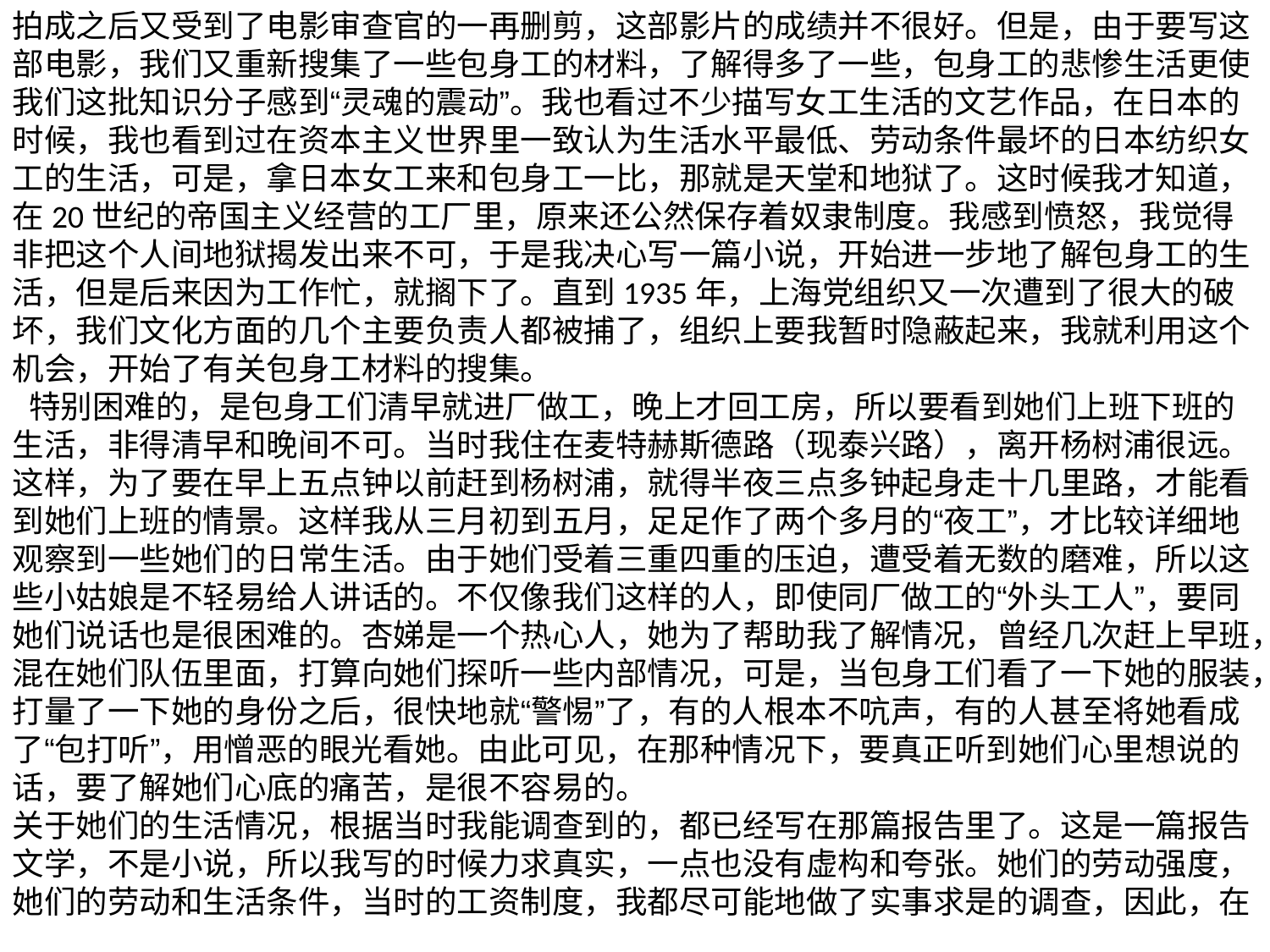

拍成之后又受到了电影审查官的一再删剪，这部影片的成绩并不很好。但是，由于要写这部电影，我们又重新搜集了一些包身工的材料，了解得多了一些，包身工的悲惨生活更使我们这批知识分子感到“灵魂的震动”。我也看过不少描写女工生活的文艺作品，在日本的时候，我也看到过在资本主义世界里一致认为生活水平最低、劳动条件最坏的日本纺织女工的生活，可是，拿日本女工来和包身工一比，那就是天堂和地狱了。这时候我才知道，在20世纪的帝国主义经营的工厂里，原来还公然保存着奴隶制度。我感到愤怒，我觉得非把这个人间地狱揭发出来不可，于是我决心写一篇小说，开始进一步地了解包身工的生活，但是后来因为工作忙，就搁下了。直到1935年，上海党组织又一次遭到了很大的破坏，我们文化方面的几个主要负责人都被捕了，组织上要我暂时隐蔽起来，我就利用这个机会，开始了有关包身工材料的搜集。
﻿ 特别困难的，是包身工们清早就进厂做工，晚上才回工房，所以要看到她们上班下班的生活，非得清早和晚间不可。当时我住在麦特赫斯德路（现泰兴路），离开杨树浦很远。这样，为了要在早上五点钟以前赶到杨树浦，就得半夜三点多钟起身走十几里路，才能看到她们上班的情景。这样我从三月初到五月，足足作了两个多月的“夜工”，才比较详细地观察到一些她们的日常生活。由于她们受着三重四重的压迫，遭受着无数的磨难，所以这些小姑娘是不轻易给人讲话的。不仅像我们这样的人，即使同厂做工的“外头工人”，要同她们说话也是很困难的。杏娣是一个热心人，她为了帮助我了解情况，曾经几次赶上早班，混在她们队伍里面，打算向她们探听一些内部情况，可是，当包身工们看了一下她的服装，打量了一下她的身份之后，很快地就“警惕”了，有的人根本不吭声，有的人甚至将她看成了“包打听”，用憎恶的眼光看她。由此可见，在那种情况下，要真正听到她们心里想说的话，要了解她们心底的痛苦，是很不容易的。
关于她们的生活情况，根据当时我能调查到的，都已经写在那篇报告里了。这是一篇报告文学，不是小说，所以我写的时候力求真实，一点也没有虚构和夸张。她们的劳动强度，她们的劳动和生活条件，当时的工资制度，我都尽可能地做了实事求是的调查，因此，在